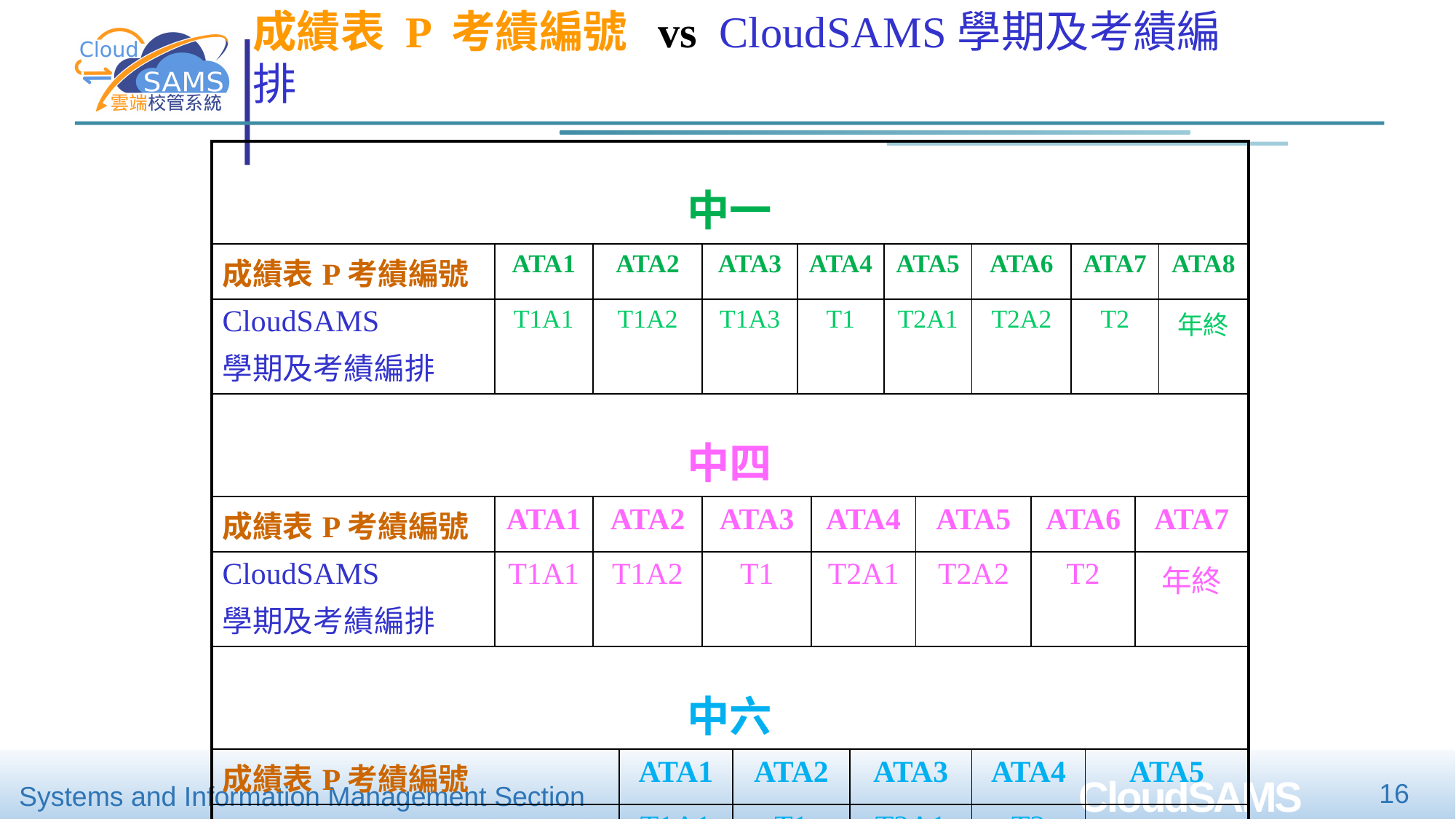

# 成績表 P 考績編號  vs  CloudSAMS學期及考績編排
| 中一 |  |  |  |  |  |  |  |  |  |  |  |  |  |  |  |  |
| --- | --- | --- | --- | --- | --- | --- | --- | --- | --- | --- | --- | --- | --- | --- | --- | --- |
| 成績表P考績編號 | ATA1 | ATA2 |  | ATA3 |  | ATA4 |  |  | ATA5 |  | ATA6 |  | ATA7 |  |  | ATA8 |
| CloudSAMS 學期及考績編排 | T1A1 | T1A2 |  | T1A3 |  | T1 |  |  | T2A1 |  | T2A2 |  | T2 |  |  | 年終 |
| 中四 |  |  |  |  |  |  |  |  |  |  |  |  |  |  |  |  |
| 成績表P考績編號 | ATA1 | ATA2 |  | ATA3 |  |  | ATA4 |  |  | ATA5 |  | ATA6 |  |  | ATA7 |  |
| CloudSAMS 學期及考績編排 | T1A1 | T1A2 |  | T1 |  |  | T2A1 |  |  | T2A2 |  | T2 |  |  | 年終 |  |
| 中六 |  |  |  |  |  |  |  |  |  |  |  |  |  |  |  |  |
| 成績表P考績編號 |  |  | ATA1 |  | ATA2 |  |  | ATA3 |  |  | ATA4 |  |  | ATA5 |  |  |
| CloudSAMS學期及考績編排 |  |  | T1A1 |  | T1 |  |  | T2A1 |  |  | T2 |  |  | 年終 |  |  |
16